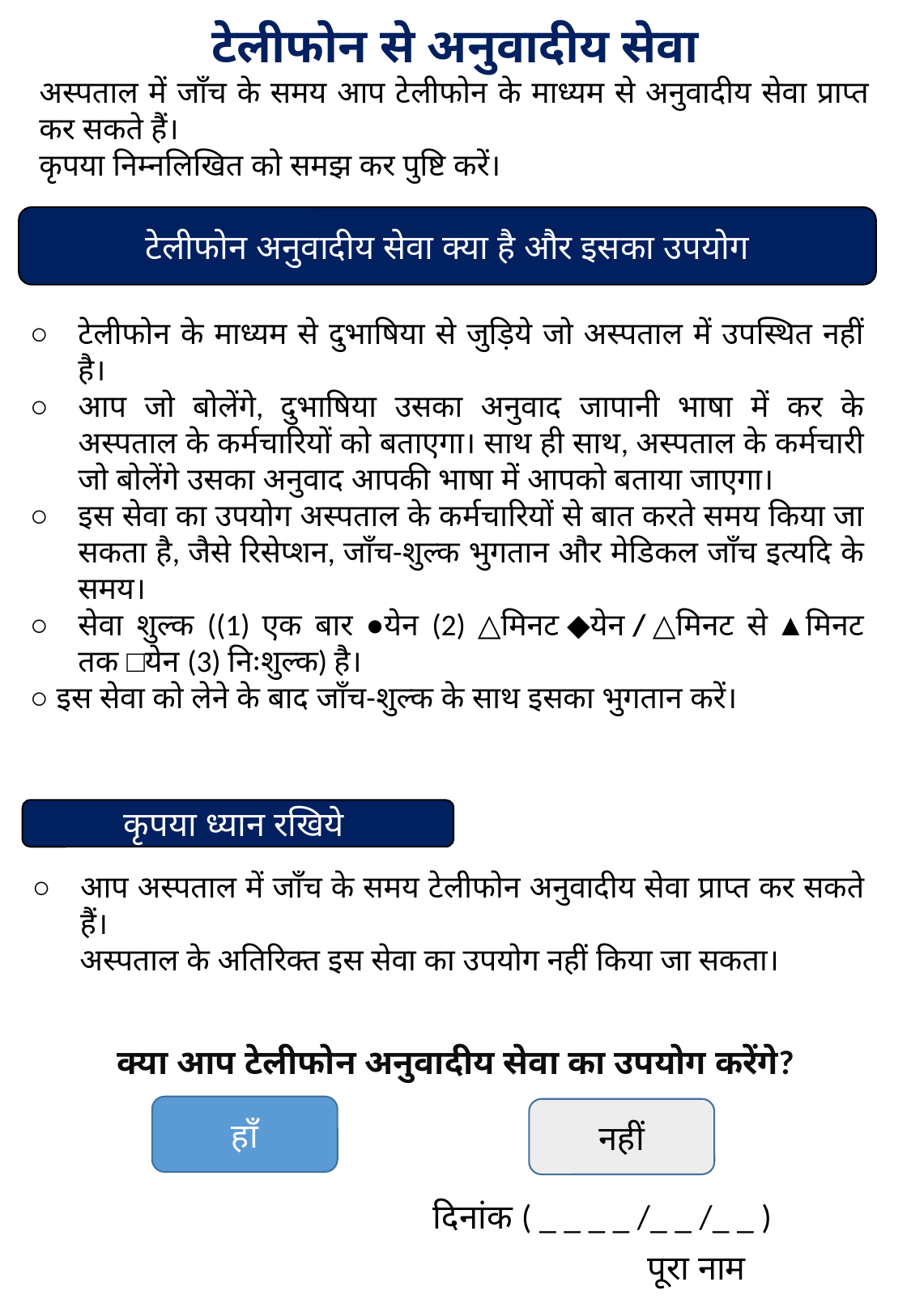

टेलीफोन से अनुवादीय सेवा
अस्पताल में जाँच के समय आप टेलीफोन के माध्यम से अनुवादीय सेवा प्राप्त कर सकते हैं।
कृपया निम्नलिखित को समझ कर पुष्टि करें।
टेलीफोन अनुवादीय सेवा क्या है और इसका उपयोग
○	टेलीफोन के माध्यम से दुभाषिया से जुड़िये जो अस्पताल में उपस्थित नहीं है।
○	आप जो बोलेंगे, दुभाषिया उसका अनुवाद जापानी भाषा में कर के अस्पताल के कर्मचारियों को बताएगा। साथ ही साथ, अस्पताल के कर्मचारी जो बोलेंगे उसका अनुवाद आपकी भाषा में आपको बताया जाएगा।
○	इस सेवा का उपयोग अस्पताल के कर्मचारियों से बात करते समय किया जा सकता है, जैसे रिसेप्शन, जाँच-शुल्क भुगतान और मेडिकल जाँच इत्यदि के समय।
○	सेवा शुल्क ((1) एक बार ●येन (2) △मिनट ◆येन / △मिनट से ▲मिनट तक □येन (3) निःशुल्क) है।
○ इस सेवा को लेने के बाद जाँच-शुल्क के साथ इसका भुगतान करें।
金額の部分は各医療機関にて設定の上、編集してください
कृपया ध्यान रखिये
○	आप अस्पताल में जाँच के समय टेलीफोन अनुवादीय सेवा प्राप्त कर सकते हैं।
      अस्पताल के अतिरिक्त इस सेवा का उपयोग नहीं किया जा सकता।
क्या आप टेलीफोन अनुवादीय सेवा का उपयोग करेंगे?
हाँ
नहीं
                                   दिनांक ( _ _ _ _ /_ _ /_ _ )
　　　　　　　　　　　　　　　　　　पूरा नाम